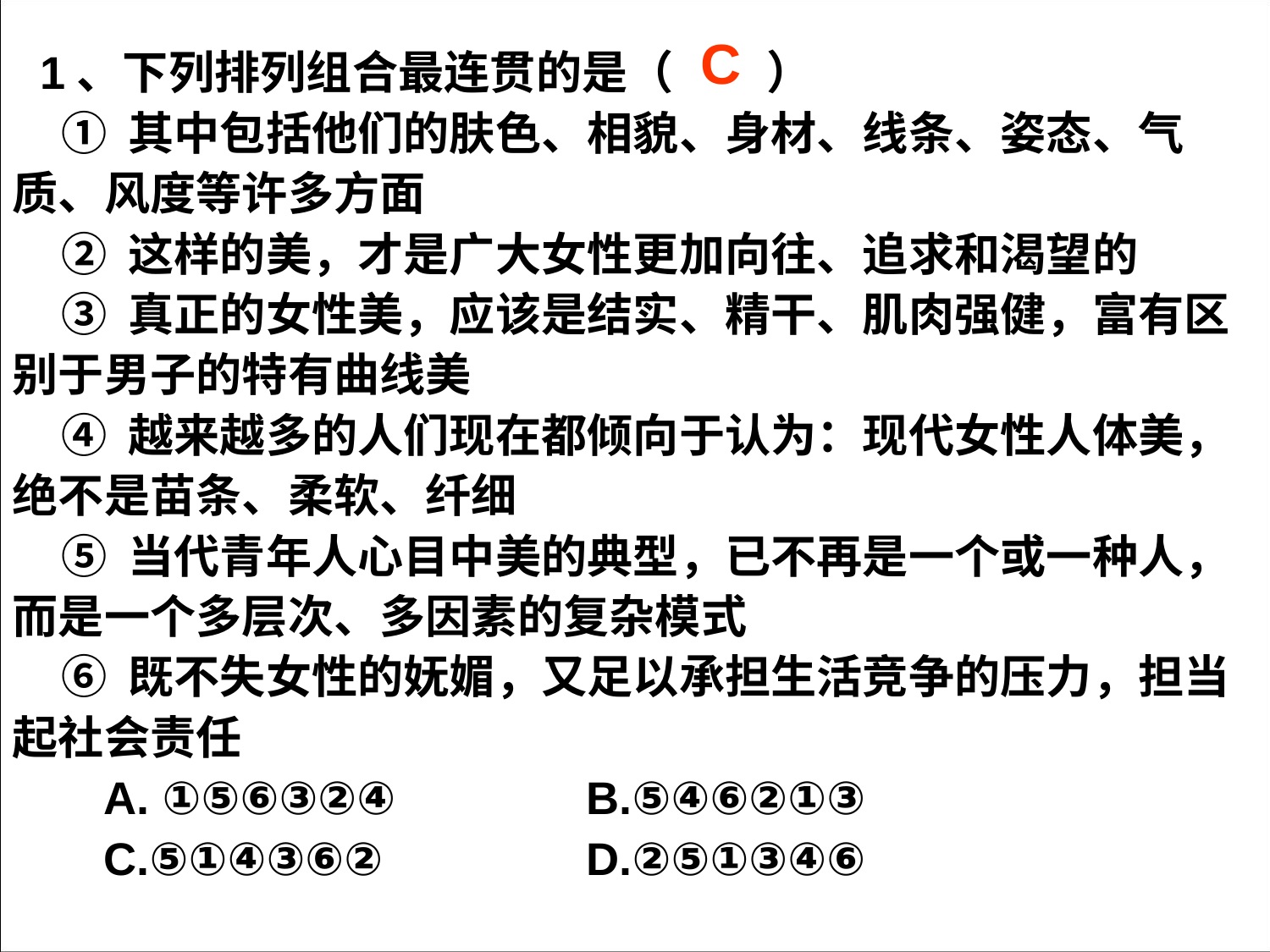

C
1、下列排列组合最连贯的是（         ）
  ① 其中包括他们的肤色、相貌、身材、线条、姿态、气质、风度等许多方面
  ② 这样的美，才是广大女性更加向往、追求和渴望的
  ③ 真正的女性美，应该是结实、精干、肌肉强健，富有区别于男子的特有曲线美
  ④ 越来越多的人们现在都倾向于认为：现代女性人体美，绝不是苗条、柔软、纤细
  ⑤ 当代青年人心目中美的典型，已不再是一个或一种人，而是一个多层次、多因素的复杂模式
  ⑥ 既不失女性的妩媚，又足以承担生活竞争的压力，担当起社会责任
     A. ①⑤⑥③②④               B.⑤④⑥②①③
     C.⑤①④③⑥②                D.②⑤①③④⑥